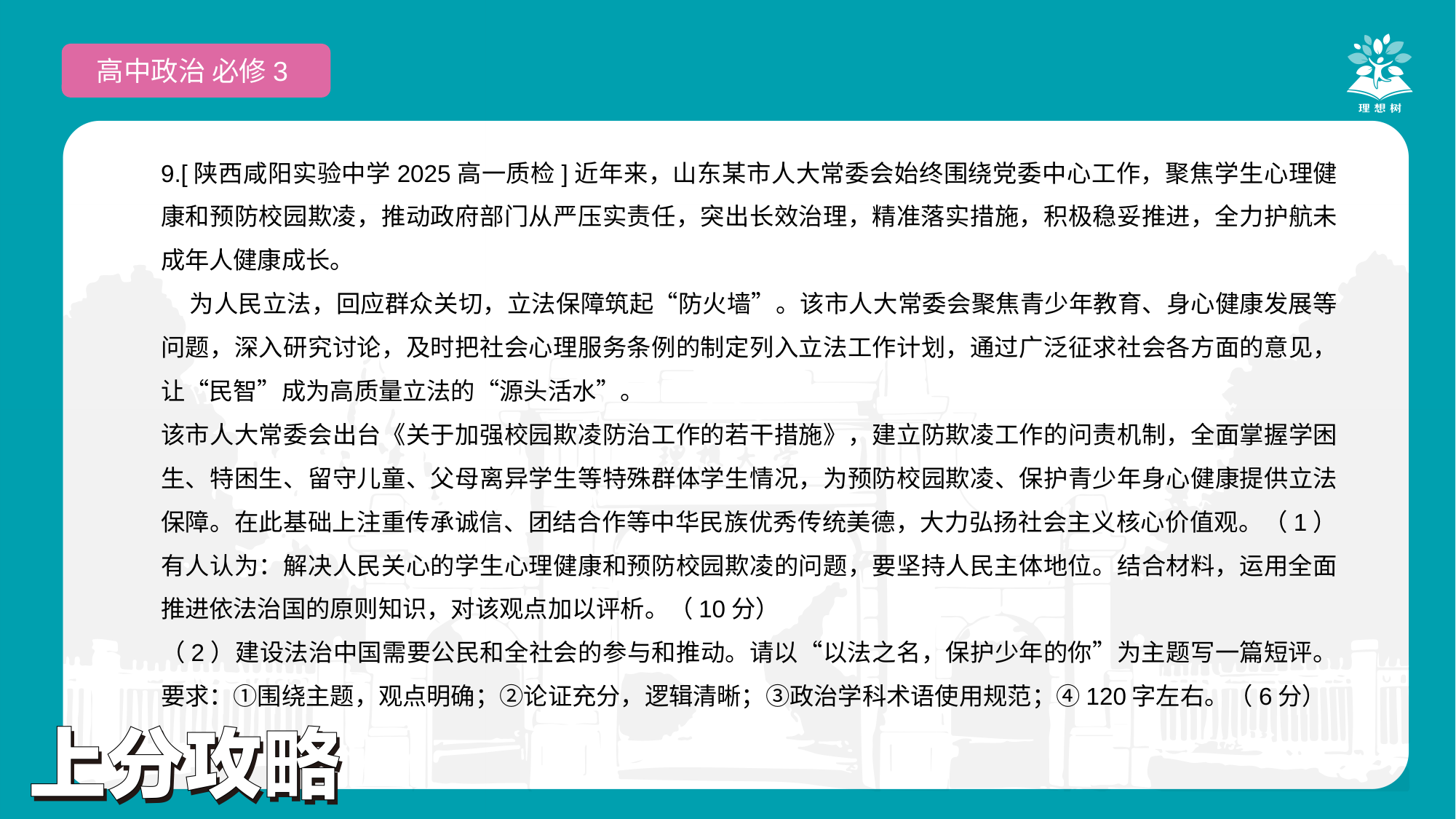

高中政治 必修3
9.[陕西咸阳实验中学2025高一质检]近年来，山东某市人大常委会始终围绕党委中心工作，聚焦学生心理健康和预防校园欺凌，推动政府部门从严压实责任，突出长效治理，精准落实措施，积极稳妥推进，全力护航未成年人健康成长。
    为人民立法，回应群众关切，立法保障筑起“防火墙”。该市人大常委会聚焦青少年教育、身心健康发展等问题，深入研究讨论，及时把社会心理服务条例的制定列入立法工作计划，通过广泛征求社会各方面的意见，让“民智”成为高质量立法的“源头活水”。
该市人大常委会出台《关于加强校园欺凌防治工作的若干措施》，建立防欺凌工作的问责机制，全面掌握学困生、特困生、留守儿童、父母离异学生等特殊群体学生情况，为预防校园欺凌、保护青少年身心健康提供立法保障。在此基础上注重传承诚信、团结合作等中华民族优秀传统美德，大力弘扬社会主义核心价值观。（1）有人认为：解决人民关心的学生心理健康和预防校园欺凌的问题，要坚持人民主体地位。结合材料，运用全面推进依法治国的原则知识，对该观点加以评析。（10分）
（2）建设法治中国需要公民和全社会的参与和推动。请以“以法之名，保护少年的你”为主题写一篇短评。要求：①围绕主题，观点明确；②论证充分，逻辑清晰；③政治学科术语使用规范；④120字左右。（6分）